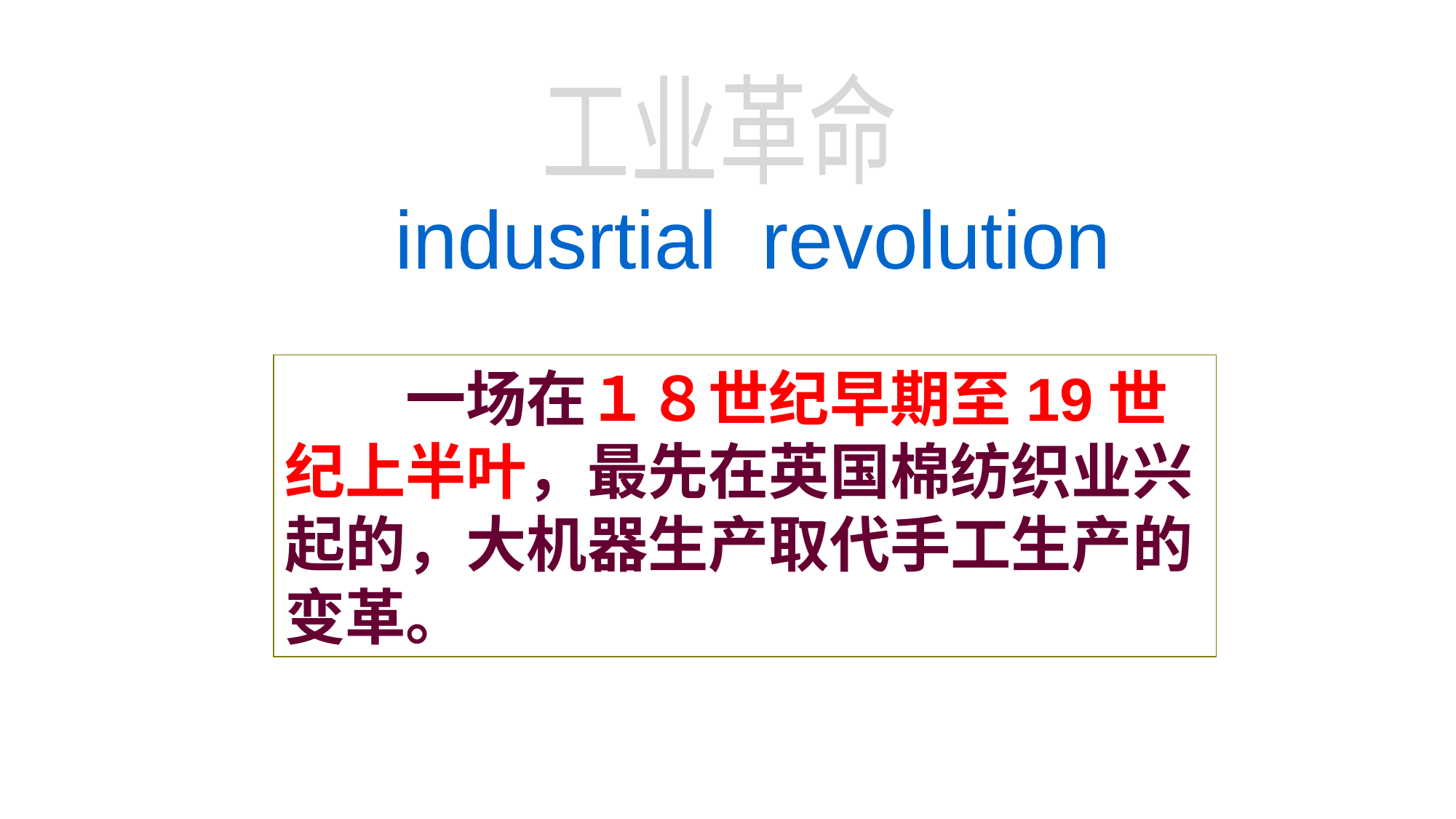

工业革命
indusrtial  revolution
　　一场在１８世纪早期至19世纪上半叶，最先在英国棉纺织业兴起的，大机器生产取代手工生产的变革。